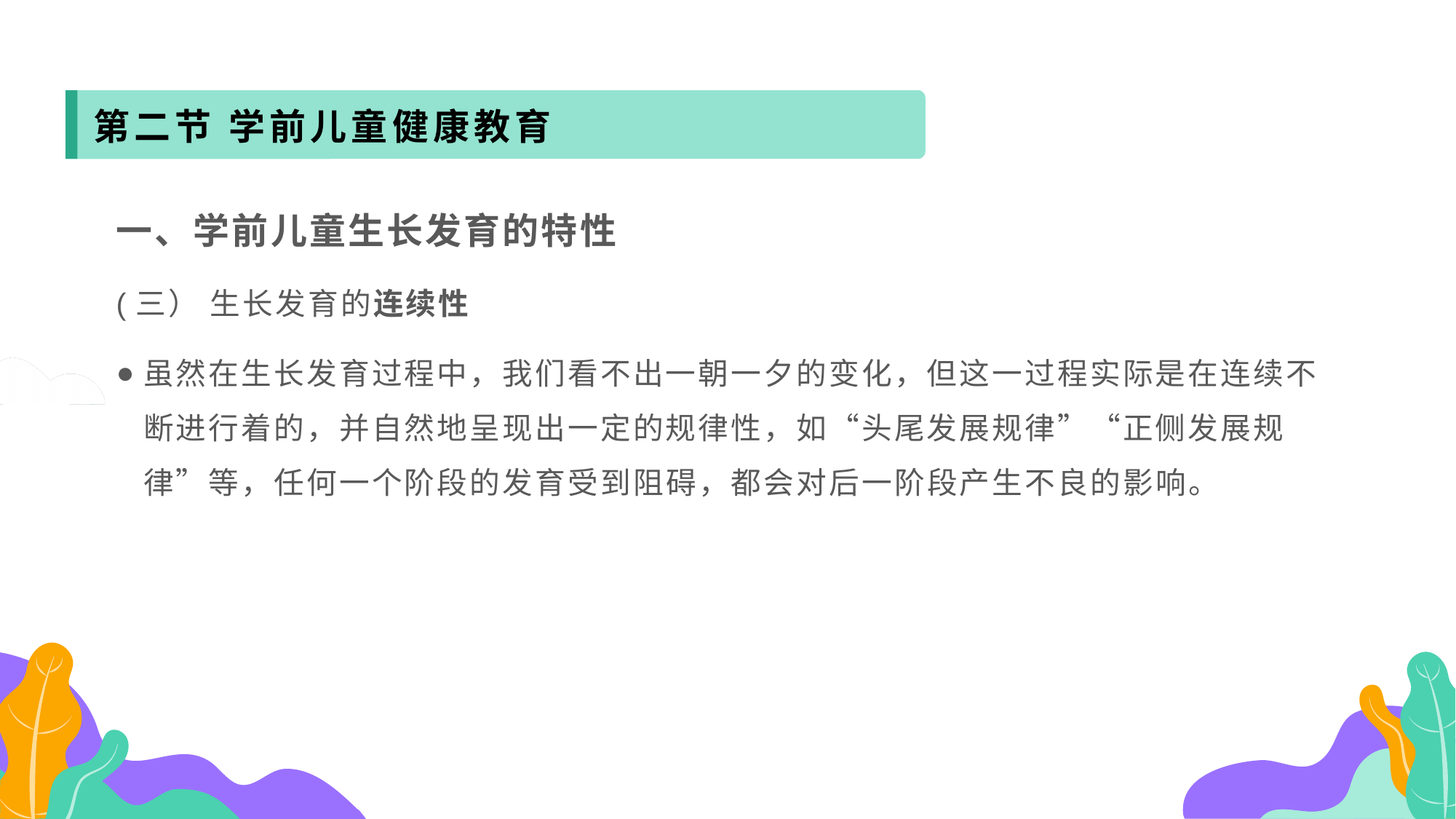

第二节 学前儿童健康教育
一、学前儿童生长发育的特性
(三） 生长发育的连续性
虽然在生长发育过程中，我们看不出一朝一夕的变化，但这一过程实际是在连续不断进行着的，并自然地呈现出一定的规律性，如“头尾发展规律”“正侧发展规律”等，任何一个阶段的发育受到阻碍，都会对后一阶段产生不良的影响。